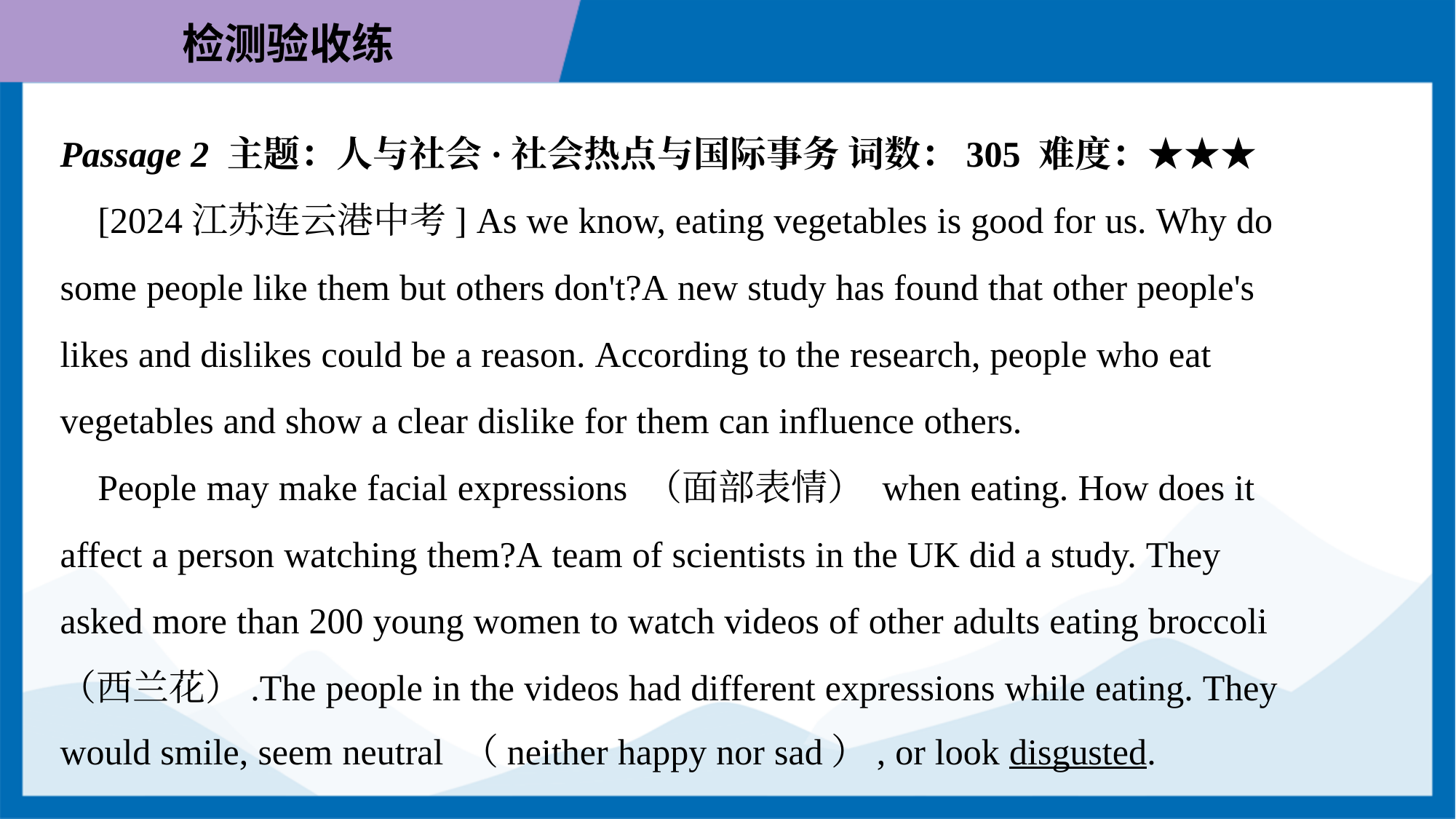

Passage 2 主题：人与社会·社会热点与国际事务 词数：305 难度：★★★
    [2024江苏连云港中考] As we know, eating vegetables is good for us. Why do
some people like them but others don't?A new study has found that other people's
likes and dislikes could be a reason. According to the research, people who eat
vegetables and show a clear dislike for them can influence others.
    People may make facial expressions （面部表情） when eating. How does it
affect a person watching them?A team of scientists in the UK did a study. They
asked more than 200 young women to watch videos of other adults eating broccoli
（西兰花）.The people in the videos had different expressions while eating. They
would smile, seem neutral （neither happy nor sad）, or look disgusted.